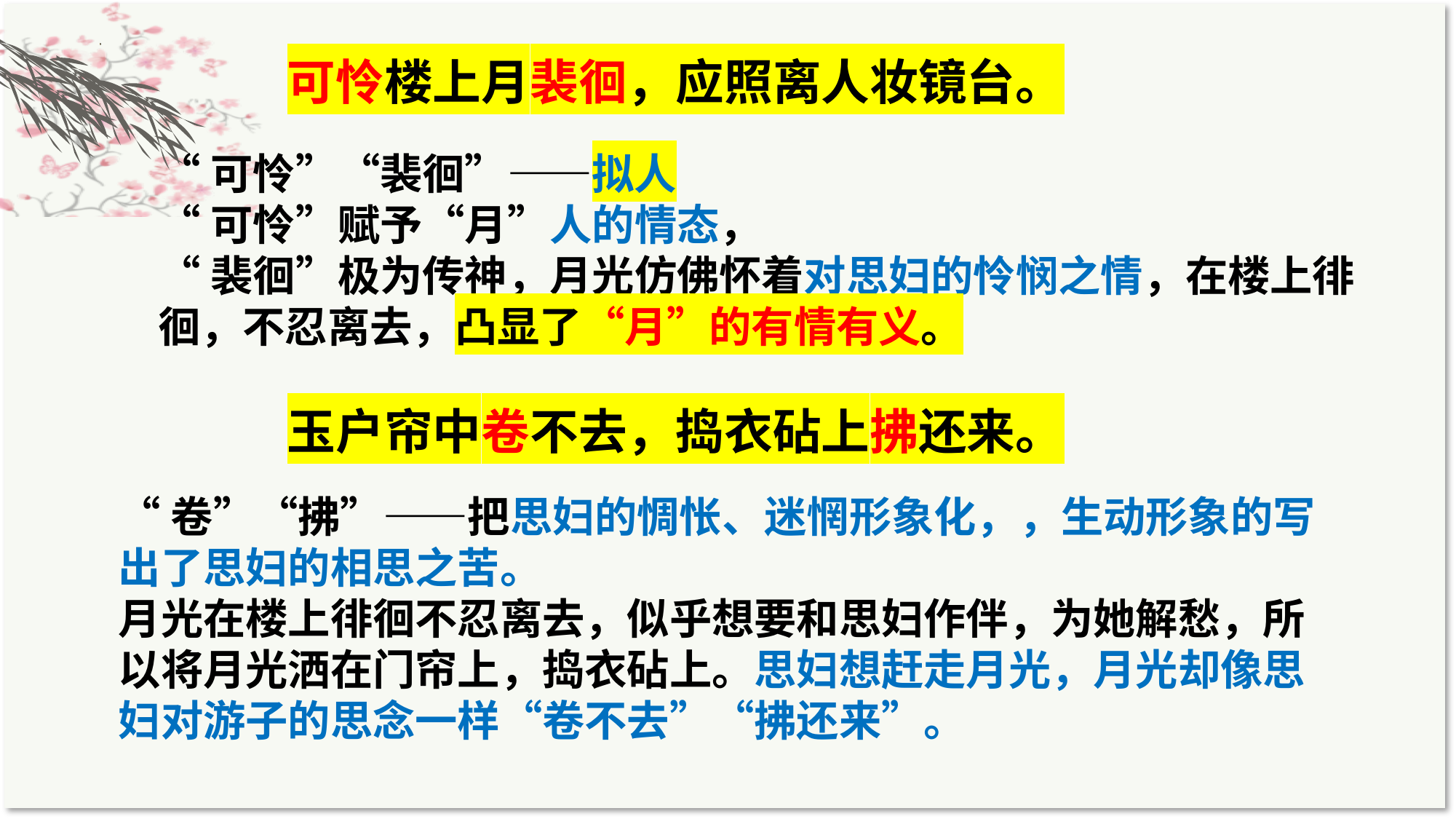

可怜楼上月裴徊，应照离人妆镜台。

玉户帘中卷不去，捣衣砧上拂还来。
“可怜”“裴徊”——拟人
“可怜”赋予“月”人的情态，
“裴徊”极为传神，月光仿佛怀着对思妇的怜悯之情，在楼上徘徊，不忍离去，凸显了“月”的有情有义。
“卷”“拂”——把思妇的惆怅、迷惘形象化，，生动形象的写出了思妇的相思之苦。
月光在楼上徘徊不忍离去，似乎想要和思妇作伴，为她解愁，所以将月光洒在门帘上，捣衣砧上。思妇想赶走月光，月光却像思妇对游子的思念一样“卷不去”“拂还来”。